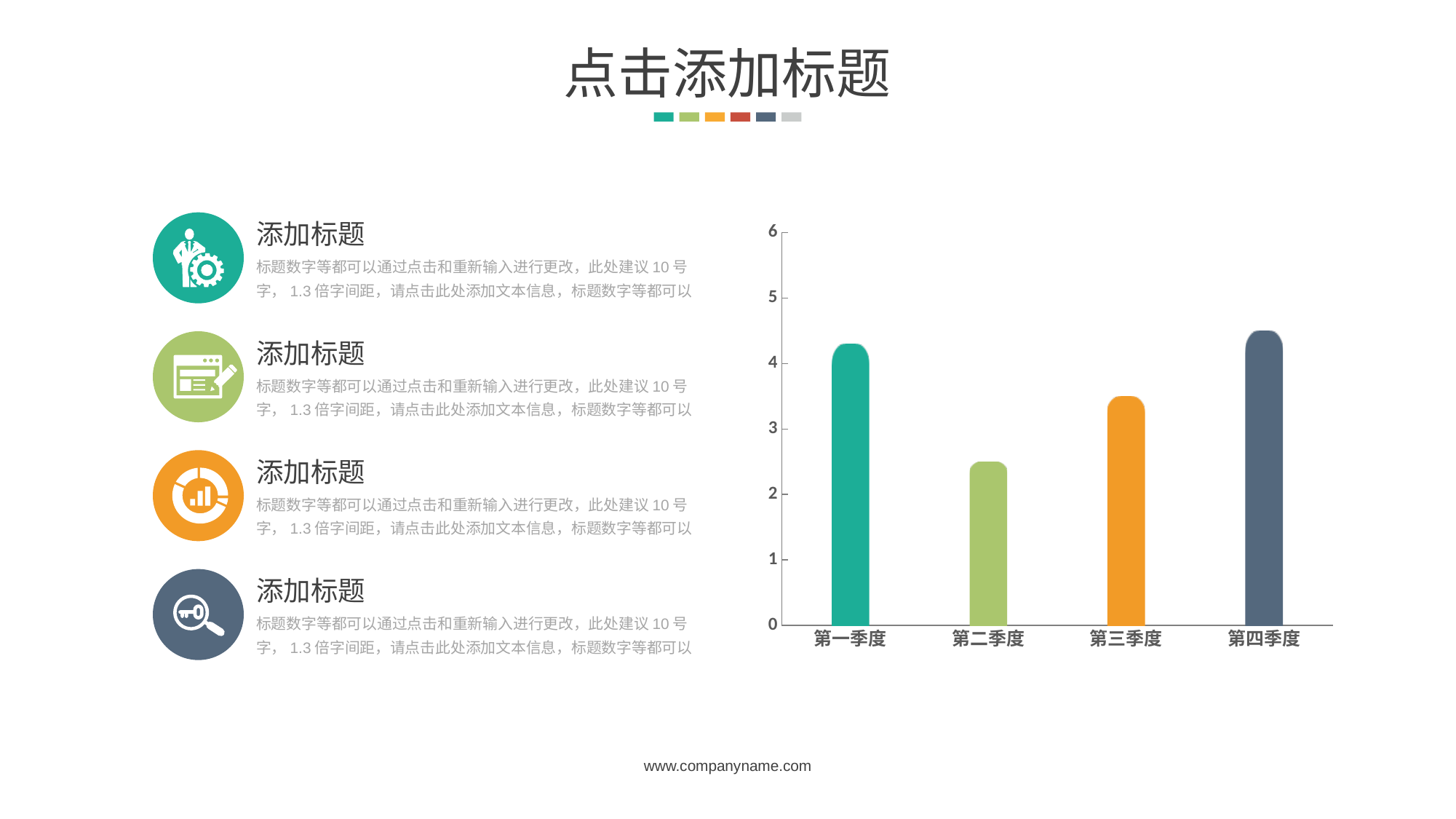

点击添加标题

添加标题

### Chart

| Category | 系列 1 |
|---|---|
| 第一季度 | 4.3 |
| 第二季度 | 2.5 |
| 第三季度 | 3.5 |
| 第四季度 | 4.5 |

标题数字等都可以通过点击和重新输入进行更改，此处建议10号字，1.3倍字间距，请点击此处添加文本信息，标题数字等都可以
添加标题

标题数字等都可以通过点击和重新输入进行更改，此处建议10号字，1.3倍字间距，请点击此处添加文本信息，标题数字等都可以
添加标题

标题数字等都可以通过点击和重新输入进行更改，此处建议10号字，1.3倍字间距，请点击此处添加文本信息，标题数字等都可以
添加标题

标题数字等都可以通过点击和重新输入进行更改，此处建议10号字，1.3倍字间距，请点击此处添加文本信息，标题数字等都可以